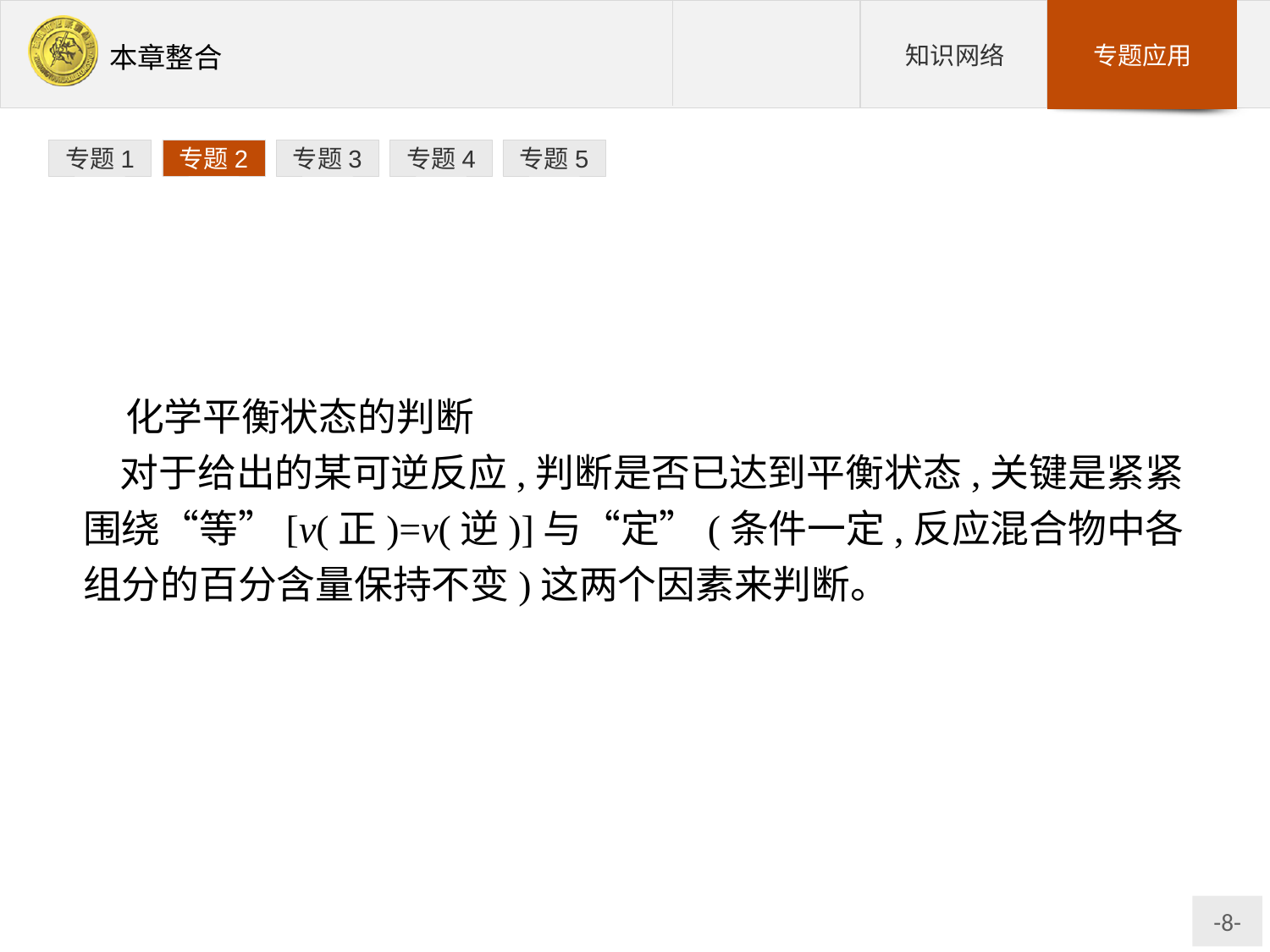

专题1
专题2
专题3
专题4
专题5
化学平衡状态的判断
对于给出的某可逆反应,判断是否已达到平衡状态,关键是紧紧围绕“等”[v(正)=v(逆)]与“定”(条件一定,反应混合物中各组分的百分含量保持不变)这两个因素来判断。